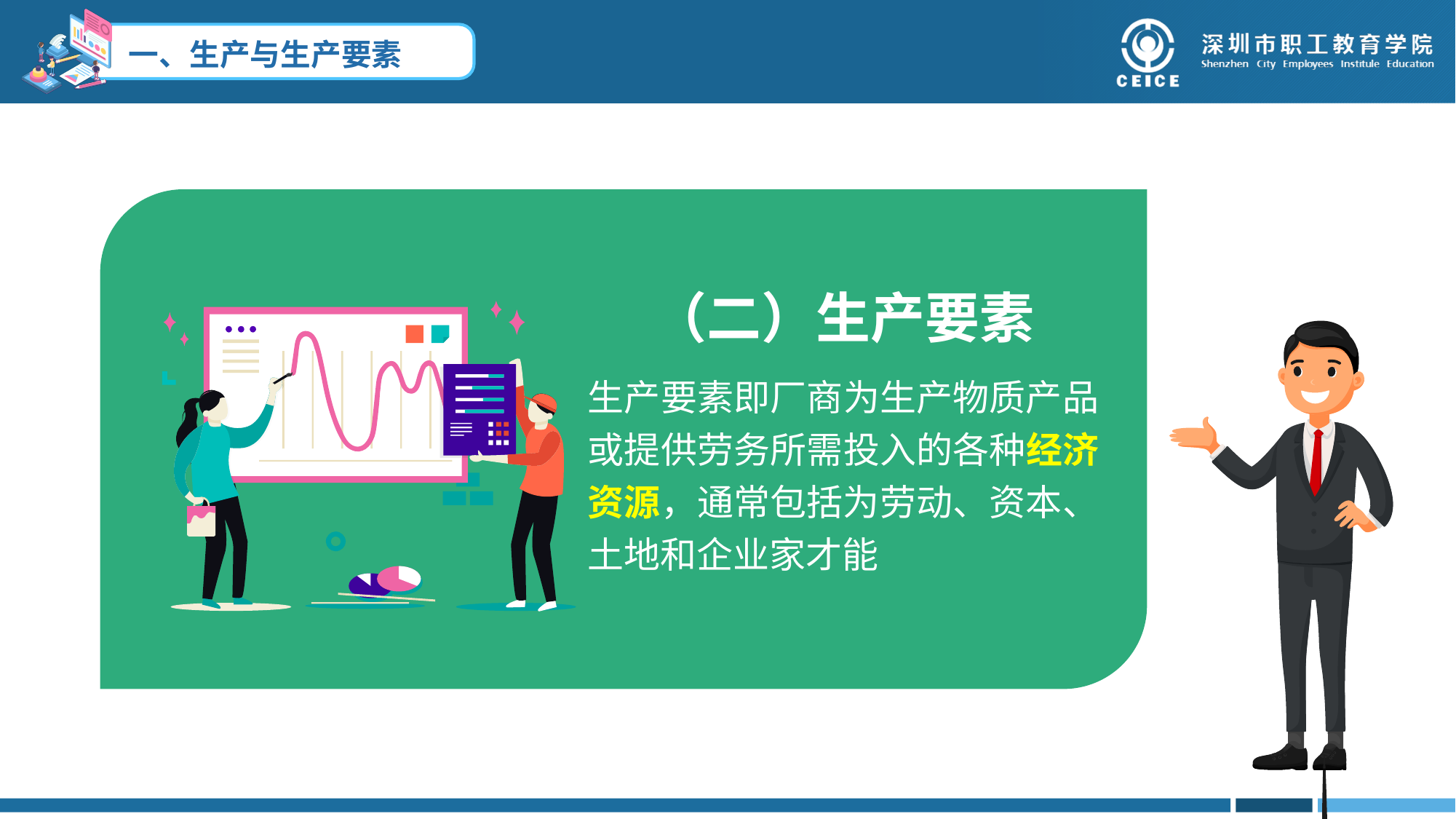

# 一、生产与生产要素

（二）生产要素

生产要素即厂商为生产物质产品或提供劳务所需投入的各种经济资源，通常包括为劳动、资本、土地和企业家才能